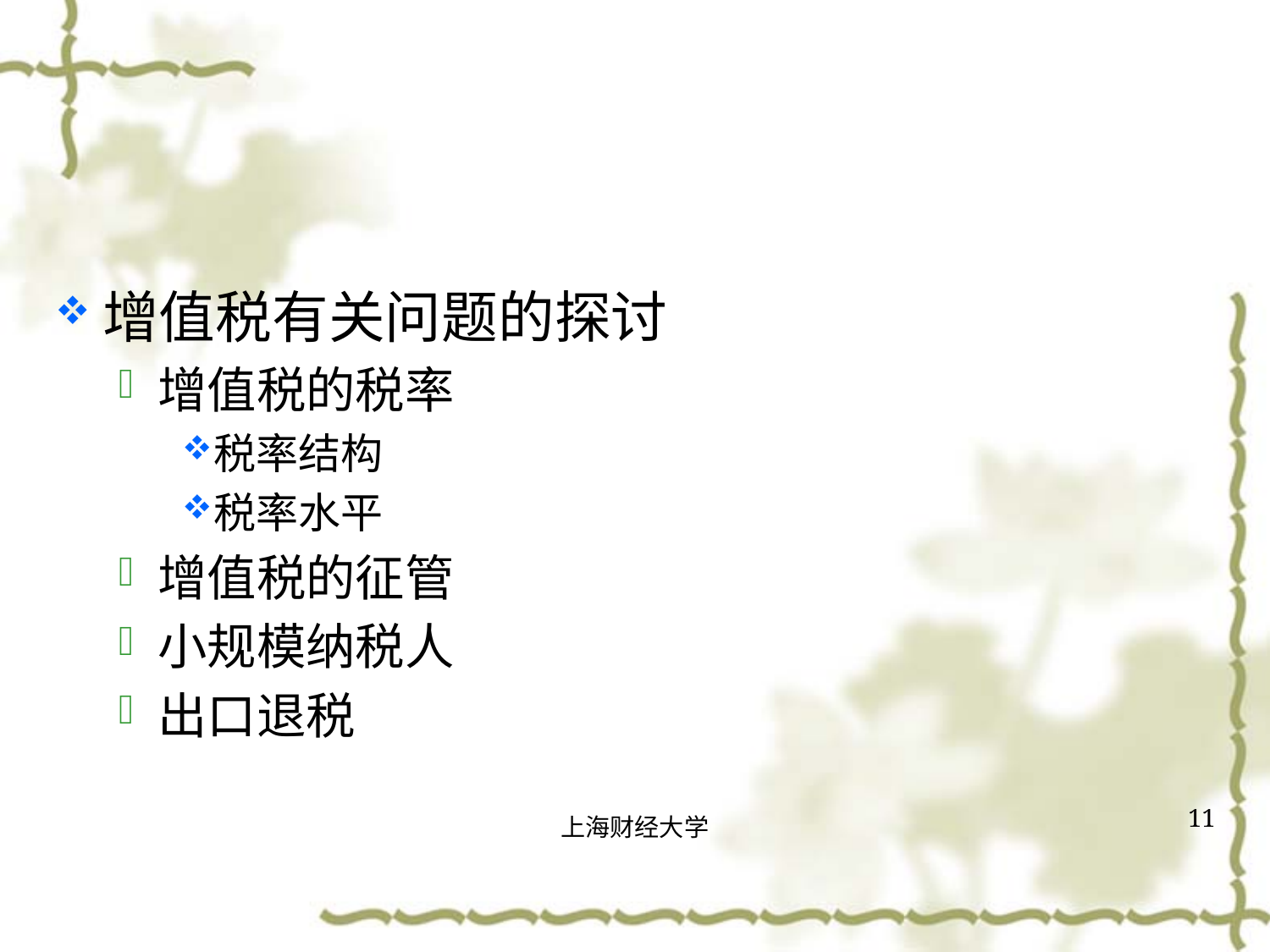

#
增值税有关问题的探讨
增值税的税率
税率结构
税率水平
增值税的征管
小规模纳税人
出口退税
11
上海财经大学